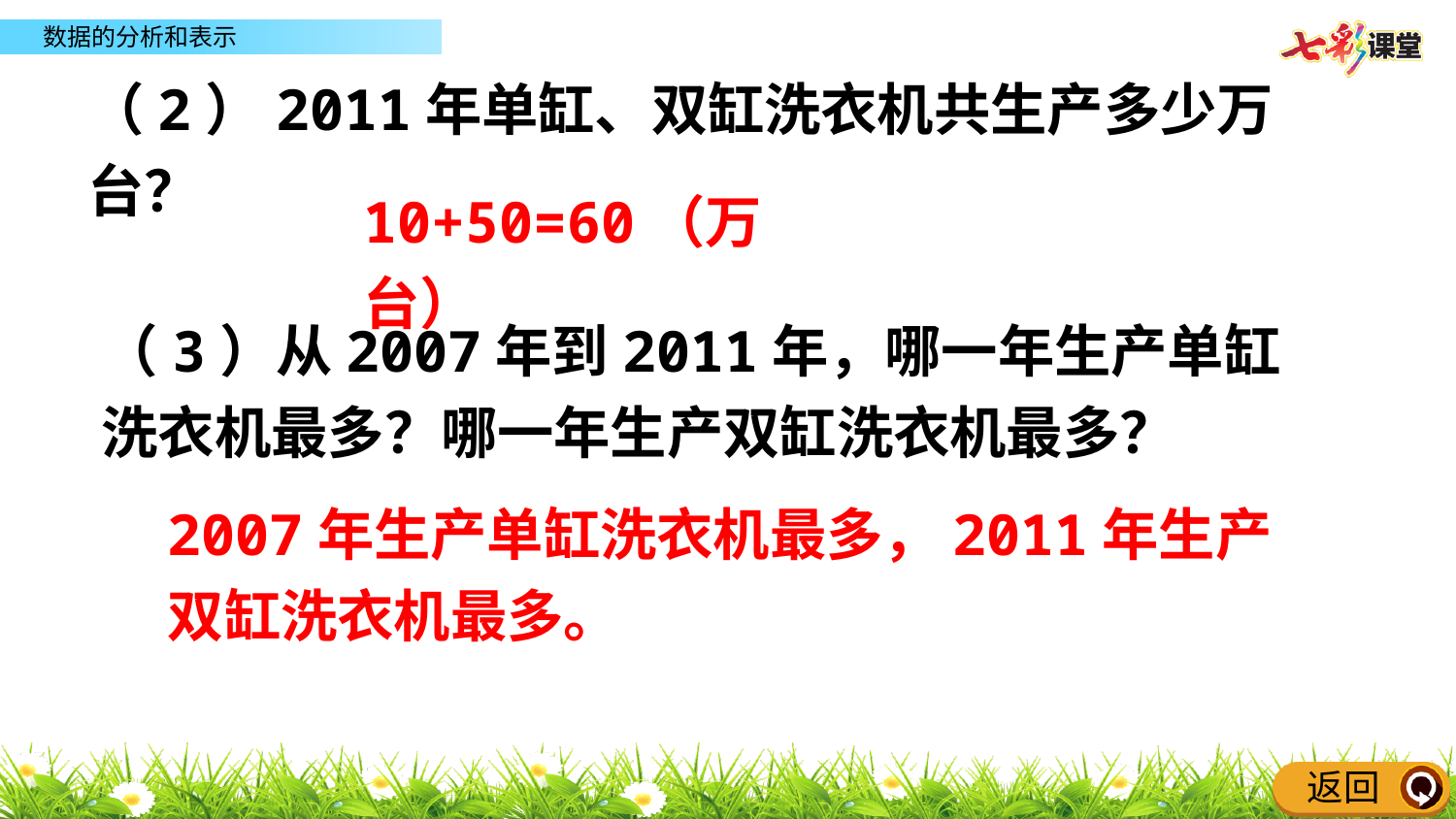

（2）2011年单缸、双缸洗衣机共生产多少万台？
10+50=60（万台）
（3）从2007年到2011年，哪一年生产单缸洗衣机最多？哪一年生产双缸洗衣机最多？
2007年生产单缸洗衣机最多，2011年生产双缸洗衣机最多。